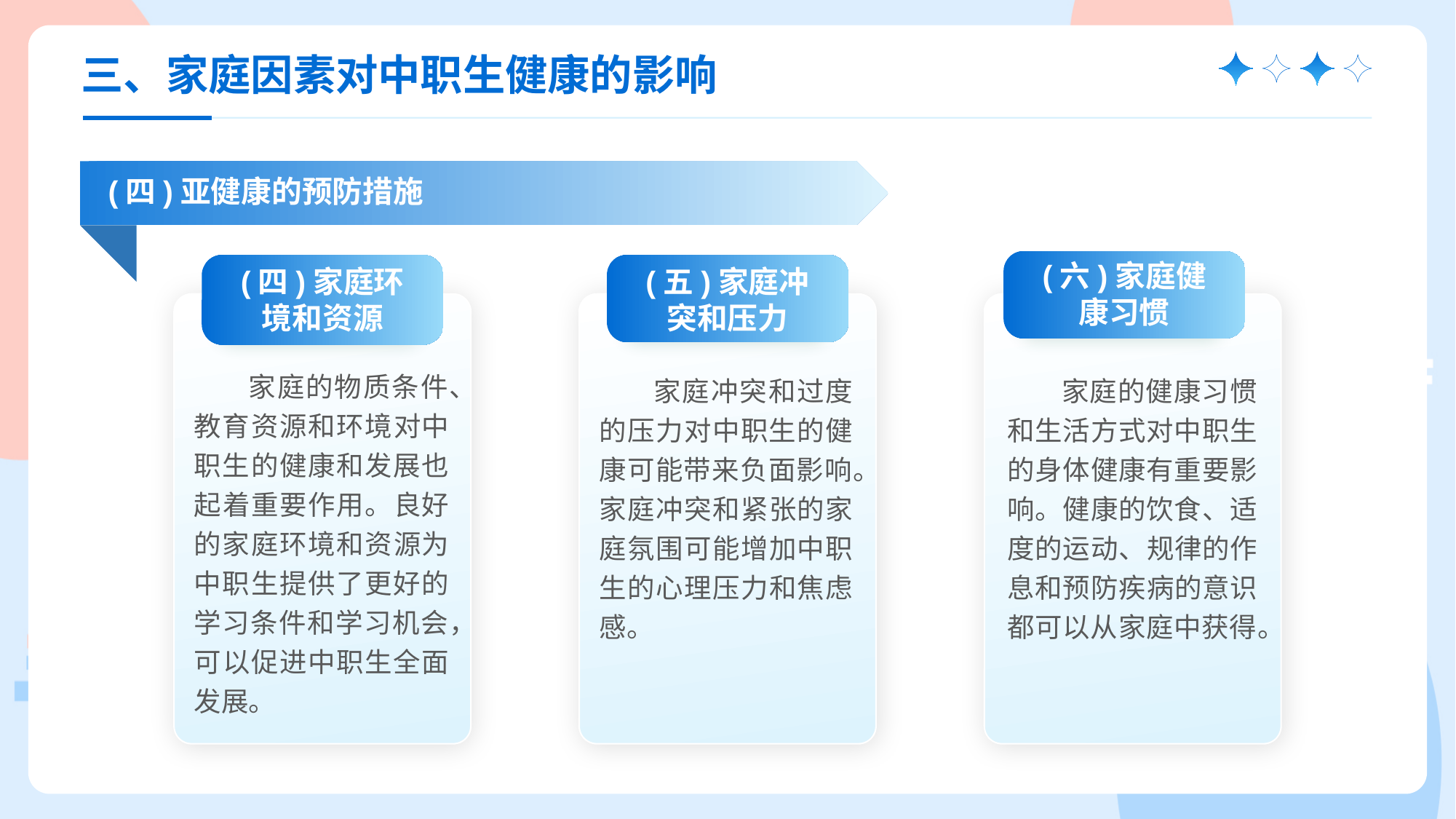

三、家庭因素对中职生健康的影响
(四)亚健康的预防措施

(六)家庭健康习惯

家庭的健康习惯和生活方式对中职生的身体健康有重要影响。健康的饮食、适度的运动、规律的作息和预防疾病的意识都可以从家庭中获得。

(四)家庭环境和资源

家庭的物质条件、教育资源和环境对中职生的健康和发展也起着重要作用。良好的家庭环境和资源为中职生提供了更好的学习条件和学习机会，可以促进中职生全面发展。

(五)家庭冲突和压力

家庭冲突和过度的压力对中职生的健康可能带来负面影响。家庭冲突和紧张的家庭氛围可能增加中职生的心理压力和焦虑感。